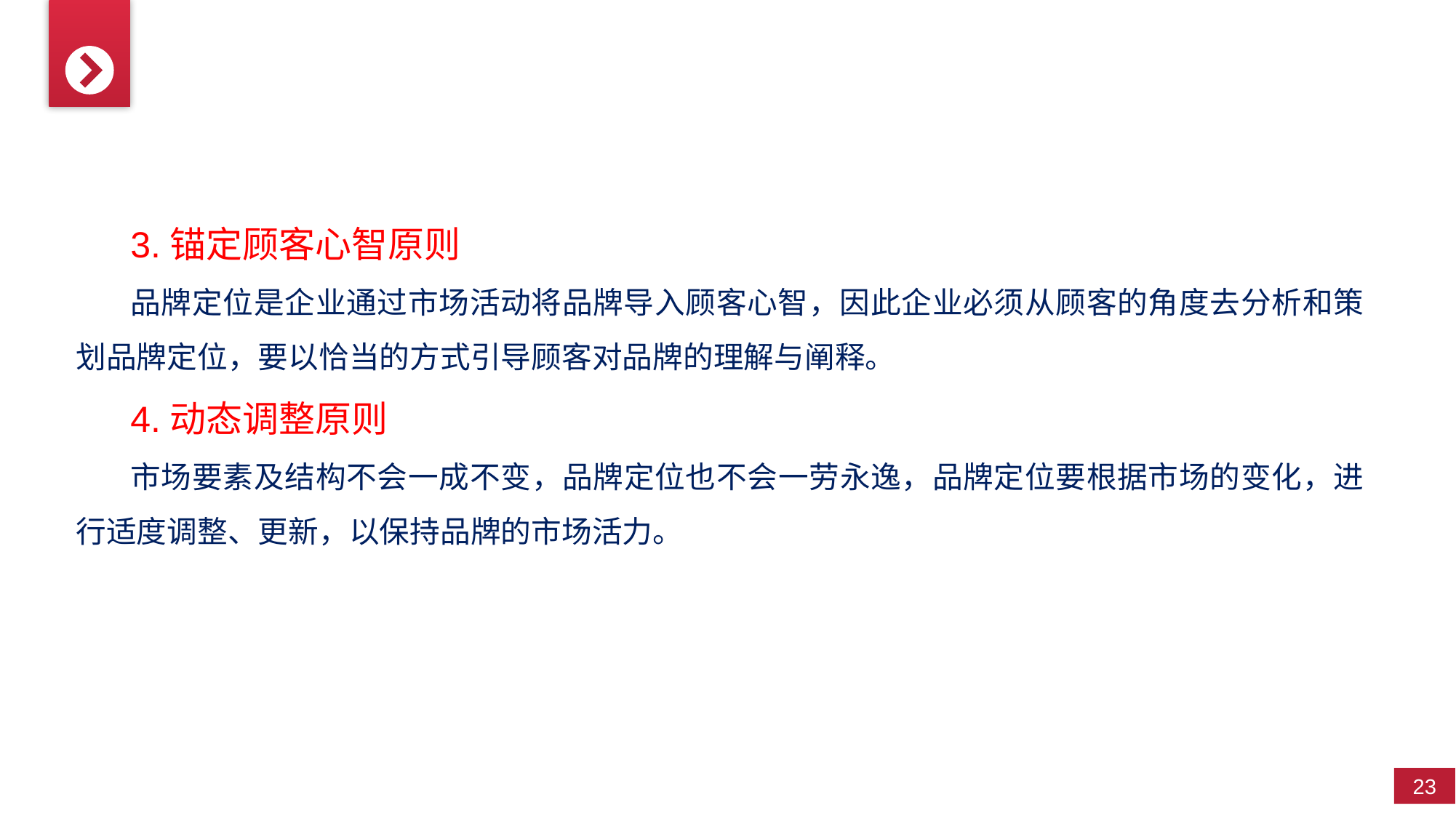

3.锚定顾客心智原则
品牌定位是企业通过市场活动将品牌导入顾客心智，因此企业必须从顾客的角度去分析和策划品牌定位，要以恰当的方式引导顾客对品牌的理解与阐释。
4.动态调整原则
市场要素及结构不会一成不变，品牌定位也不会一劳永逸，品牌定位要根据市场的变化，进行适度调整、更新，以保持品牌的市场活力。